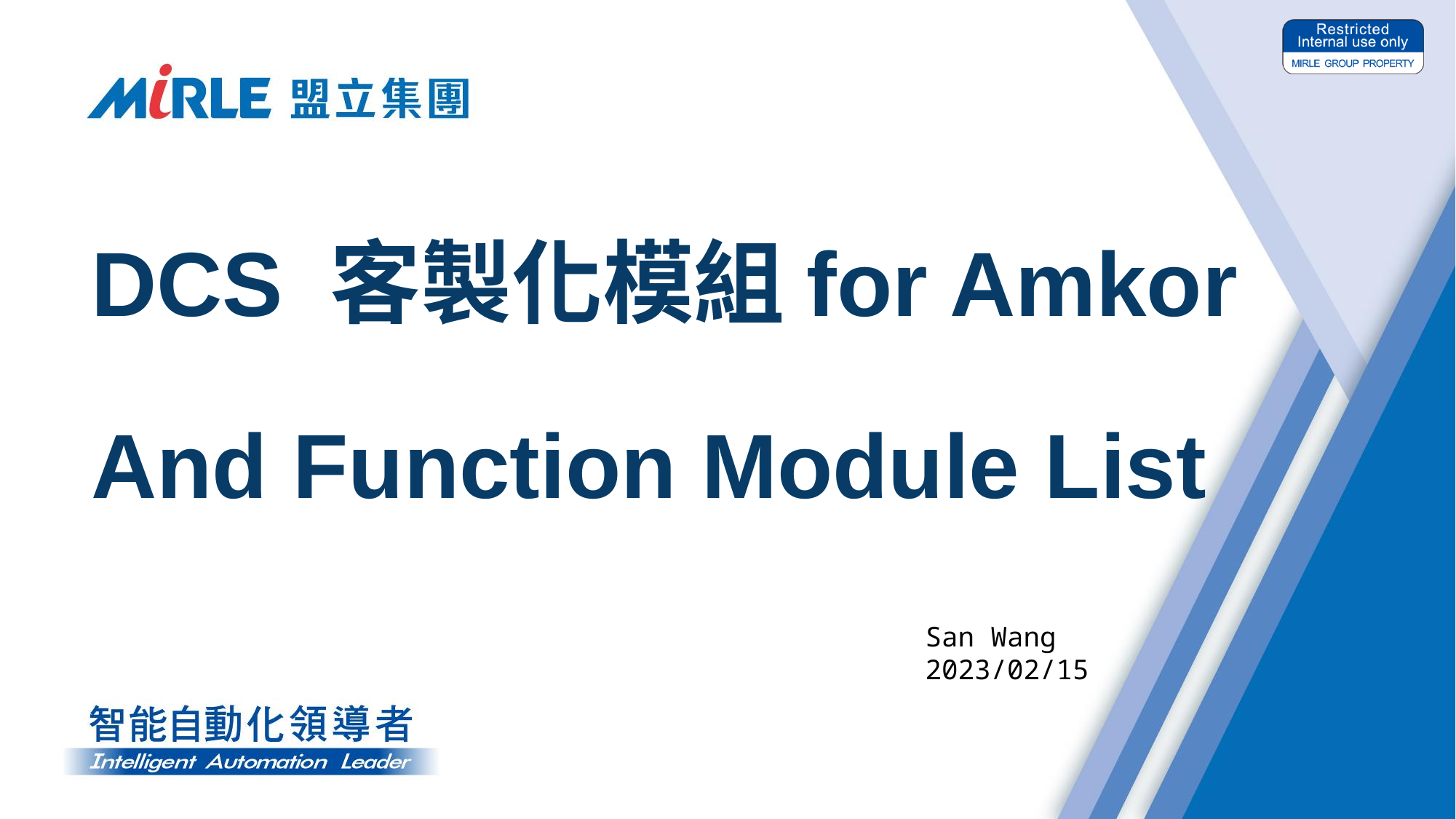

DCS 客製化模組for Amkor

And Function Module List
San Wang
2023/02/15